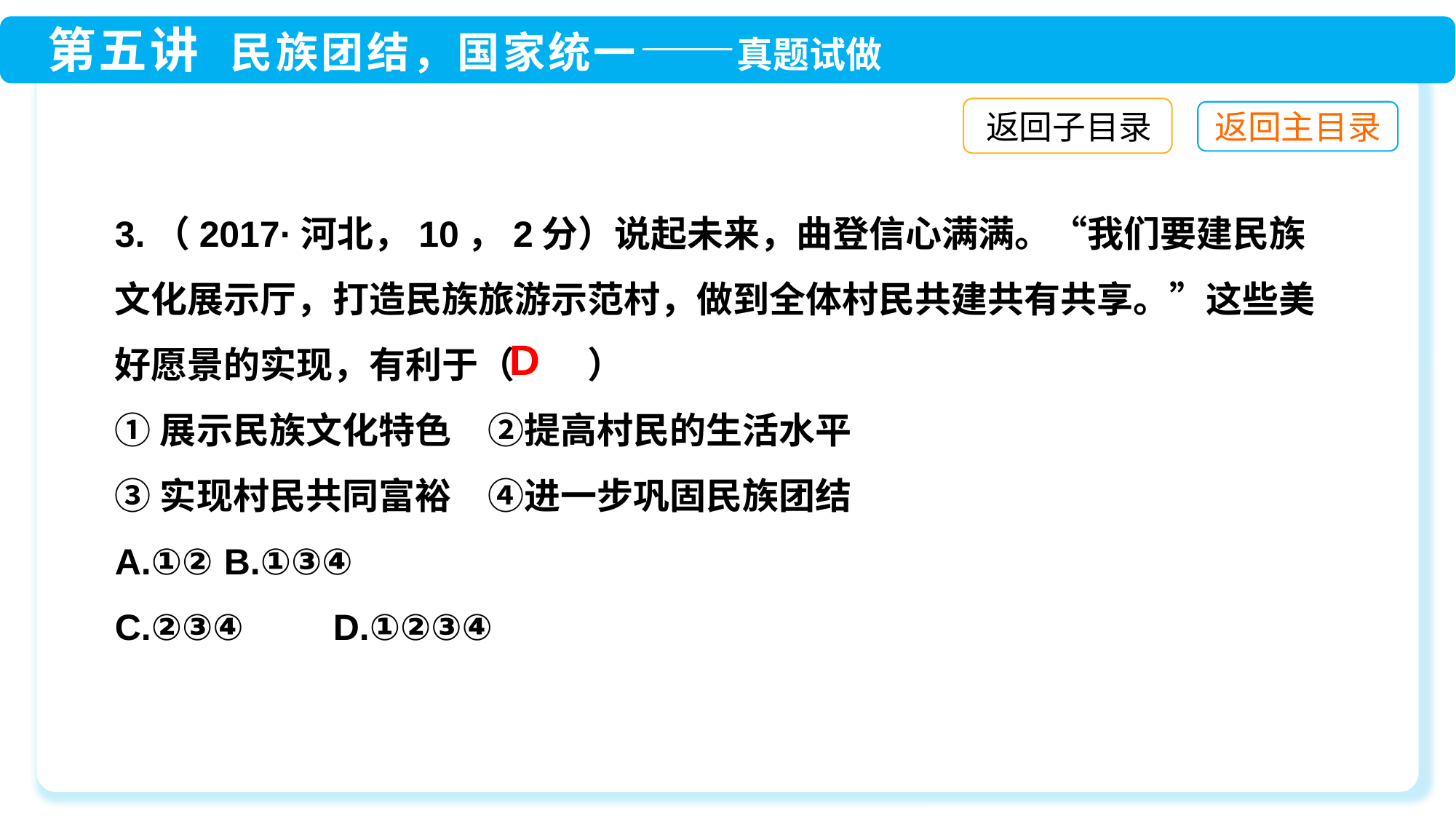

返回子目录

3.（2017·河北，10，2分）说起未来，曲登信心满满。“我们要建民族文化展示厅，打造民族旅游示范村，做到全体村民共建共有共享。”这些美好愿景的实现，有利于（　　）
①展示民族文化特色　②提高村民的生活水平
③实现村民共同富裕　④进一步巩固民族团结
A.①②	B.①③④
C.②③④	D.①②③④
D